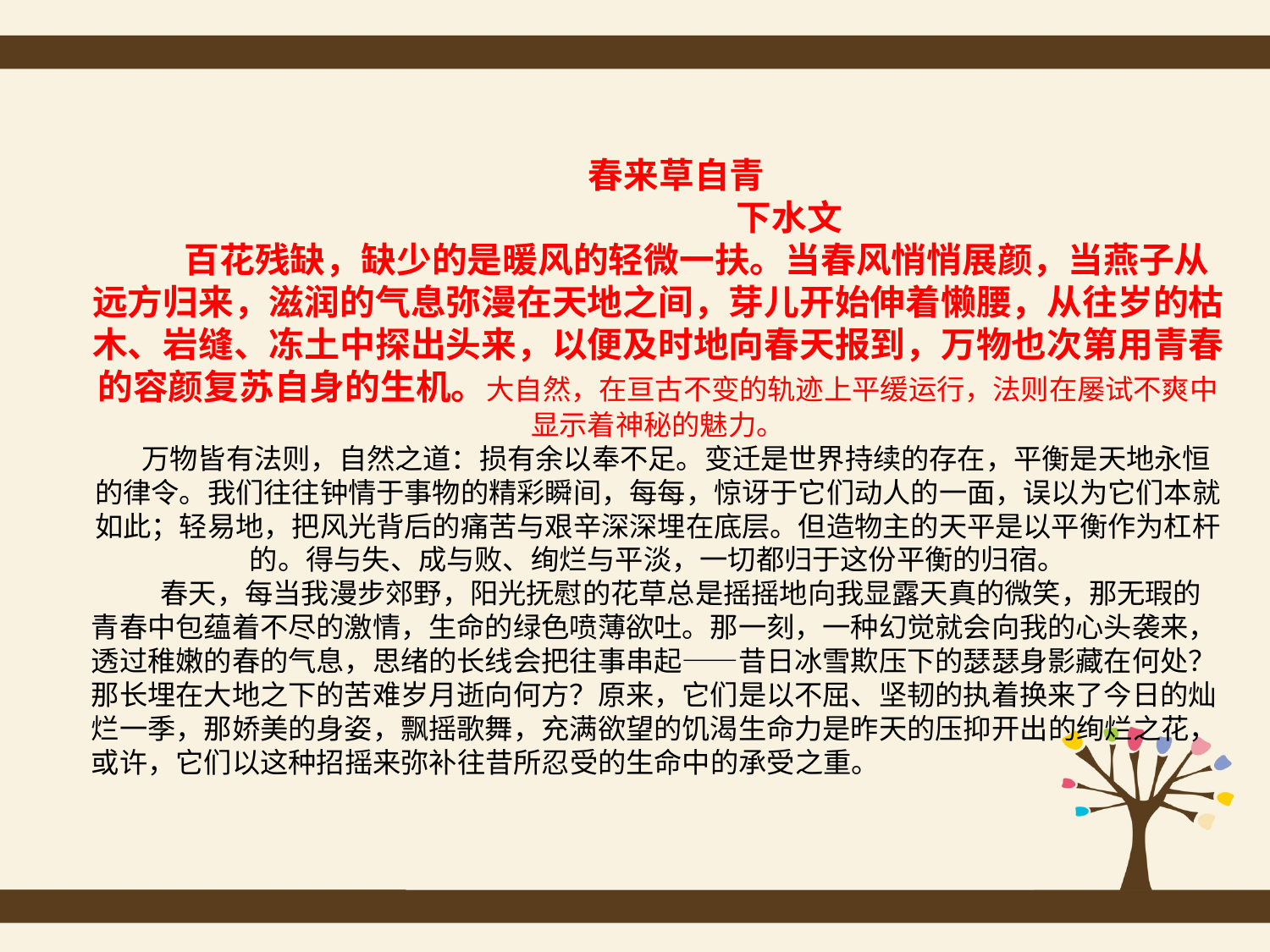

春来草自青
                           下水文    百花残缺，缺少的是暖风的轻微一扶。当春风悄悄展颜，当燕子从远方归来，滋润的气息弥漫在天地之间，芽儿开始伸着懒腰，从往岁的枯木、岩缝、冻土中探出头来，以便及时地向春天报到，万物也次第用青春的容颜复苏自身的生机。大自然，在亘古不变的轨迹上平缓运行，法则在屡试不爽中显示着神秘的魅力。万物皆有法则，自然之道：损有余以奉不足。变迁是世界持续的存在，平衡是天地永恒的律令。我们往往钟情于事物的精彩瞬间，每每，惊讶于它们动人的一面，误以为它们本就如此；轻易地，把风光背后的痛苦与艰辛深深埋在底层。但造物主的天平是以平衡作为杠杆的。得与失、成与败、绚烂与平淡，一切都归于这份平衡的归宿。    春天，每当我漫步郊野，阳光抚慰的花草总是摇摇地向我显露天真的微笑，那无瑕的青春中包蕴着不尽的激情，生命的绿色喷薄欲吐。那一刻，一种幻觉就会向我的心头袭来，透过稚嫩的春的气息，思绪的长线会把往事串起——昔日冰雪欺压下的瑟瑟身影藏在何处？那长埋在大地之下的苦难岁月逝向何方？原来，它们是以不屈、坚韧的执着换来了今日的灿烂一季，那娇美的身姿，飘摇歌舞，充满欲望的饥渴生命力是昨天的压抑开出的绚烂之花，或许，它们以这种招摇来弥补往昔所忍受的生命中的承受之重。